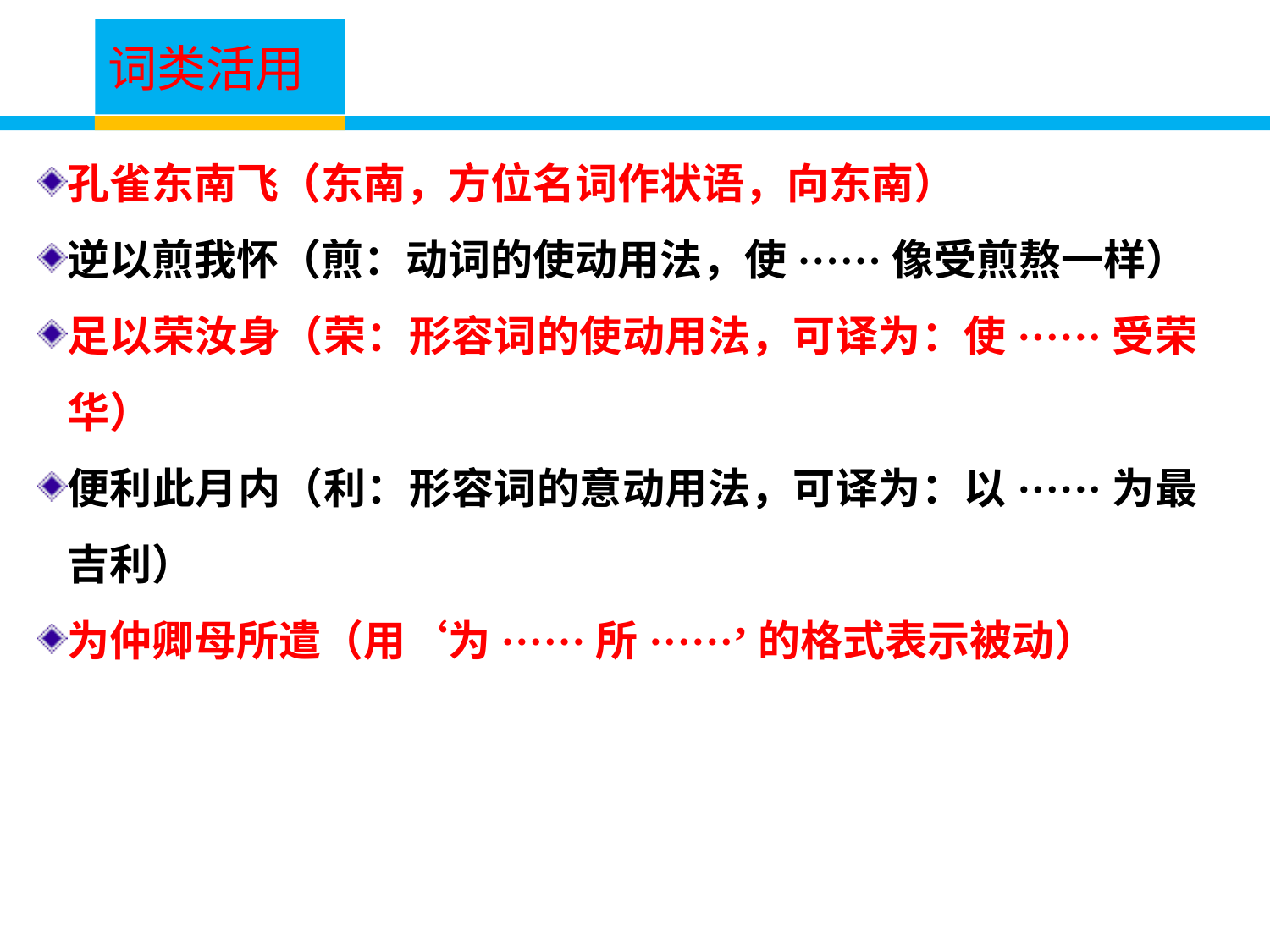

词类活用

孔雀东南飞（东南，方位名词作状语，向东南）
逆以煎我怀（煎：动词的使动用法，使······像受煎熬一样）
足以荣汝身（荣：形容词的使动用法，可译为：使······受荣华）
便利此月内（利：形容词的意动用法，可译为：以······为最吉利）
为仲卿母所遣（用‘为······所······’的格式表示被动）